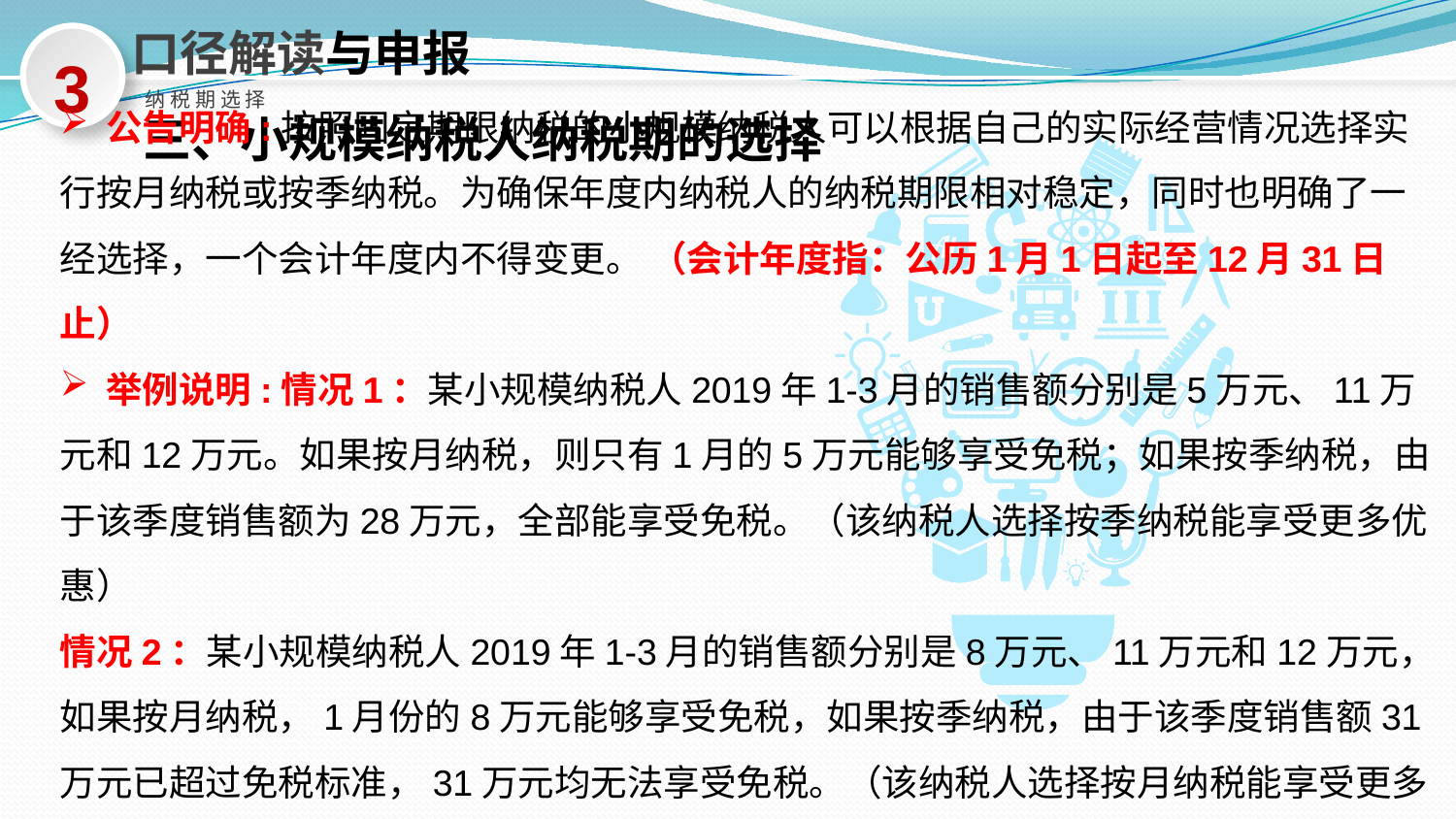

口径解读与申报

3
纳税期选择
三、小规模纳税人纳税期的选择

 公告明确:按照固定期限纳税的小规模纳税人可以根据自己的实际经营情况选择实行按月纳税或按季纳税。为确保年度内纳税人的纳税期限相对稳定，同时也明确了一经选择，一个会计年度内不得变更。 （会计年度指：公历1月1日起至12月31日止）
 举例说明:情况1：某小规模纳税人2019年1-3月的销售额分别是5万元、11万元和12万元。如果按月纳税，则只有1月的5万元能够享受免税；如果按季纳税，由于该季度销售额为28万元，全部能享受免税。（该纳税人选择按季纳税能享受更多优惠）
情况2：某小规模纳税人2019年1-3月的销售额分别是8万元、11万元和12万元，如果按月纳税，1月份的8万元能够享受免税，如果按季纳税，由于该季度销售额31万元已超过免税标准，31万元均无法享受免税。（该纳税人选择按月纳税能享受更多优惠）